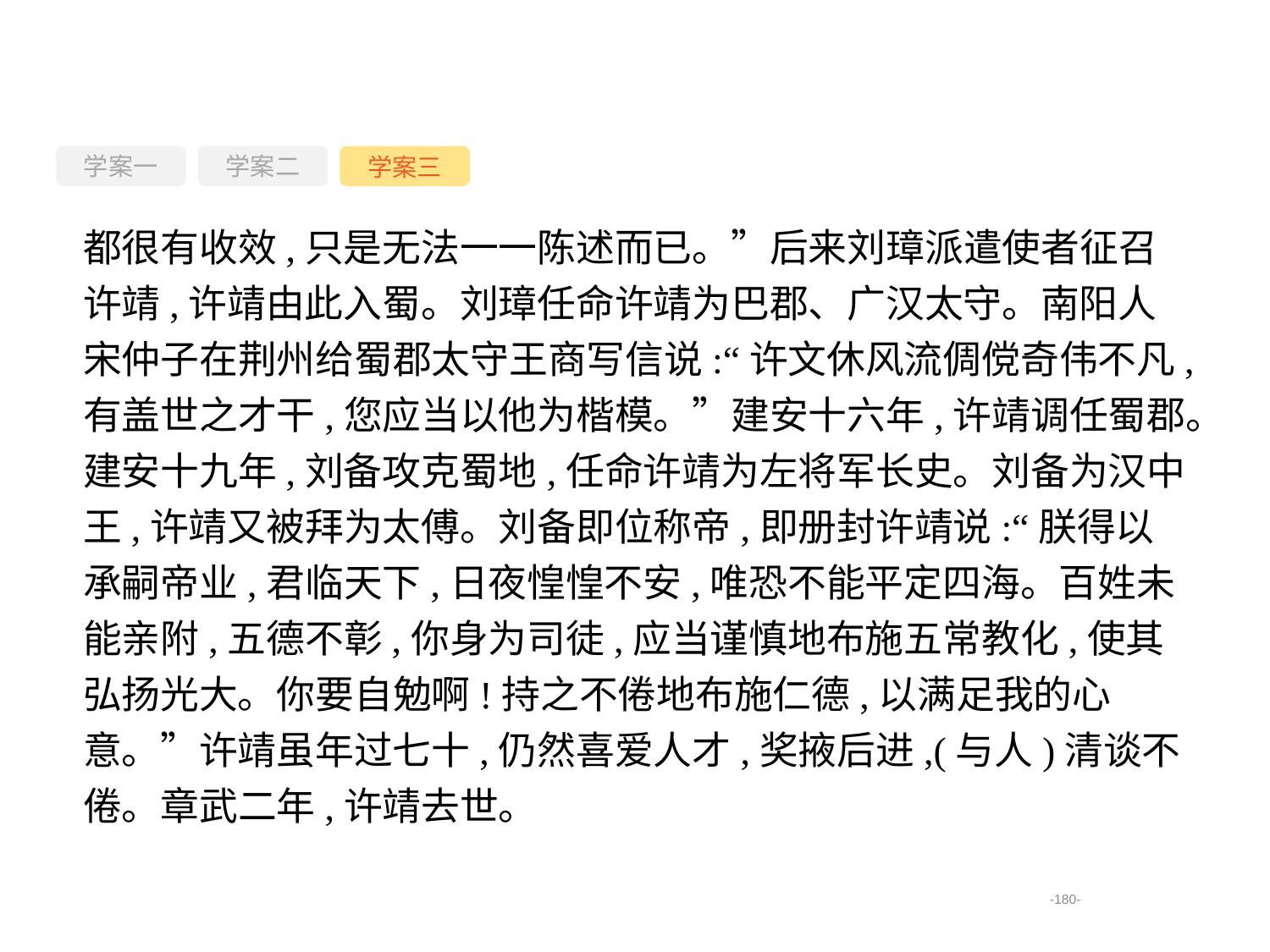

学案一
学案三
学案二
都很有收效,只是无法一一陈述而已。”后来刘璋派遣使者征召许靖,许靖由此入蜀。刘璋任命许靖为巴郡、广汉太守。南阳人宋仲子在荆州给蜀郡太守王商写信说:“许文休风流倜傥奇伟不凡,有盖世之才干,您应当以他为楷模。”建安十六年,许靖调任蜀郡。建安十九年,刘备攻克蜀地,任命许靖为左将军长史。刘备为汉中王,许靖又被拜为太傅。刘备即位称帝,即册封许靖说:“朕得以承嗣帝业,君临天下,日夜惶惶不安,唯恐不能平定四海。百姓未能亲附,五德不彰,你身为司徒,应当谨慎地布施五常教化,使其弘扬光大。你要自勉啊!持之不倦地布施仁德,以满足我的心意。”许靖虽年过七十,仍然喜爱人才,奖掖后进,(与人)清谈不倦。章武二年,许靖去世。
-180-